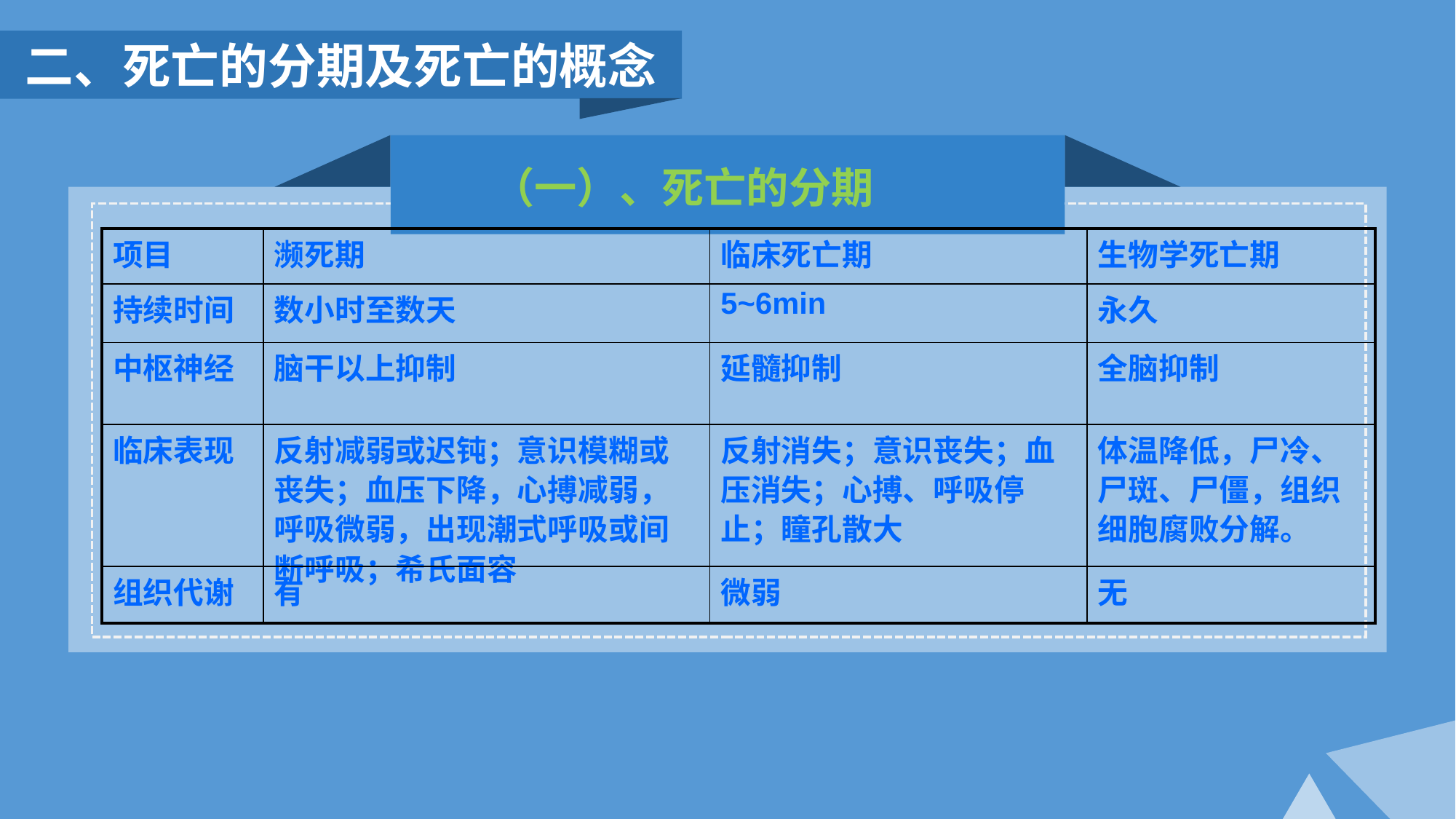

二、死亡的分期及死亡的概念

（一）、死亡的分期

| 项目 | 濒死期 | 临床死亡期 | 生物学死亡期 |
| --- | --- | --- | --- |
| 持续时间 | 数小时至数天 | 5~6min | 永久 |
| 中枢神经 | 脑干以上抑制 | 延髓抑制 | 全脑抑制 |
| 临床表现 | 反射减弱或迟钝；意识模糊或丧失；血压下降，心搏减弱，呼吸微弱，出现潮式呼吸或间断呼吸；希氏面容 | 反射消失；意识丧失；血压消失；心搏、呼吸停止；瞳孔散大 | 体温降低，尸冷、尸斑、尸僵，组织细胞腐败分解。 |
| 组织代谢 | 有 | 微弱 | 无 |